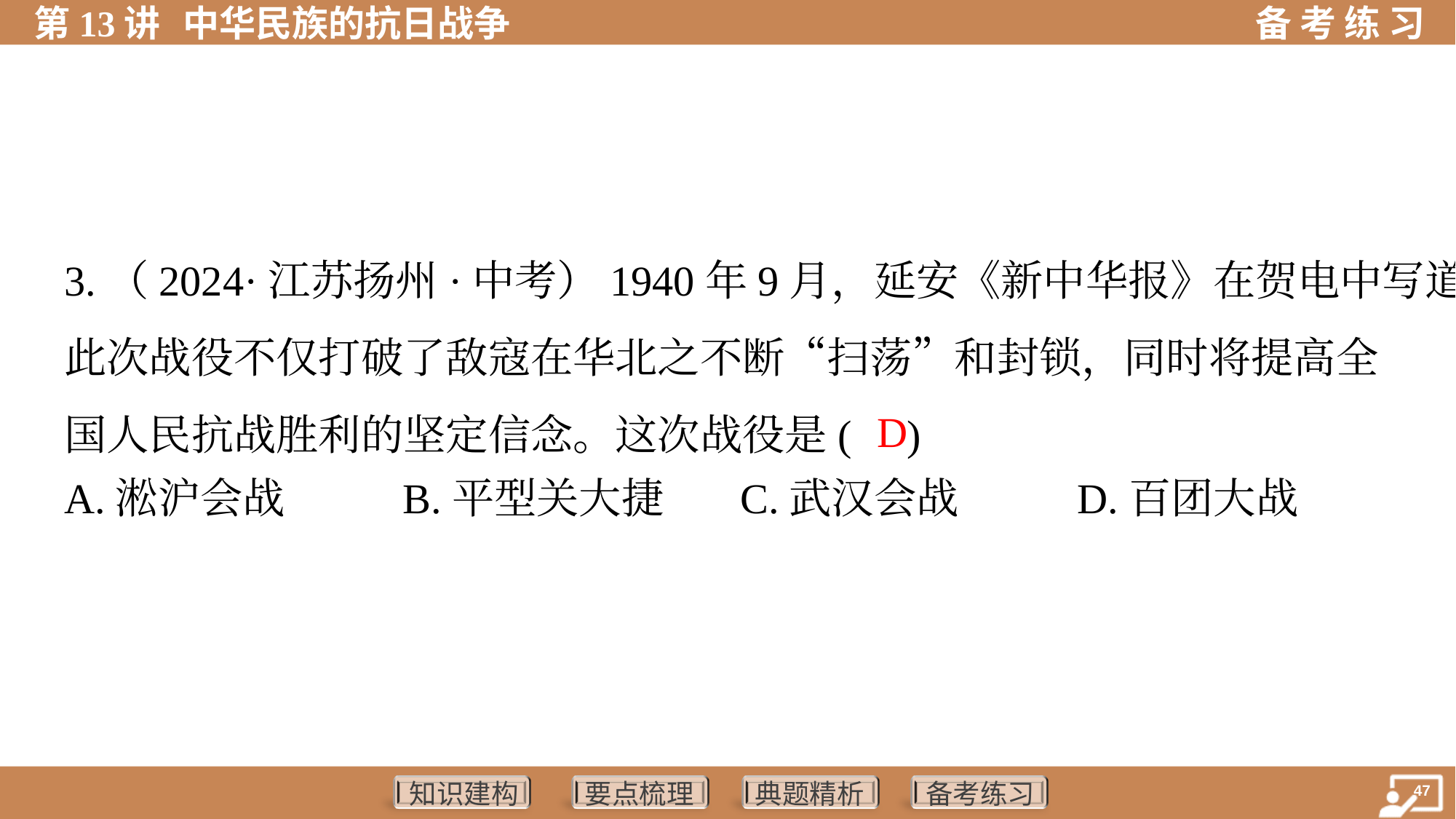

3.（2024·江苏扬州·中考）1940年9月，延安《新中华报》在贺电中写道：
此次战役不仅打破了敌寇在华北之不断“扫荡”和封锁，同时将提高全
国人民抗战胜利的坚定信念。这次战役是(     )
        D
A.淞沪会战	B.平型关大捷	C.武汉会战	D.百团大战